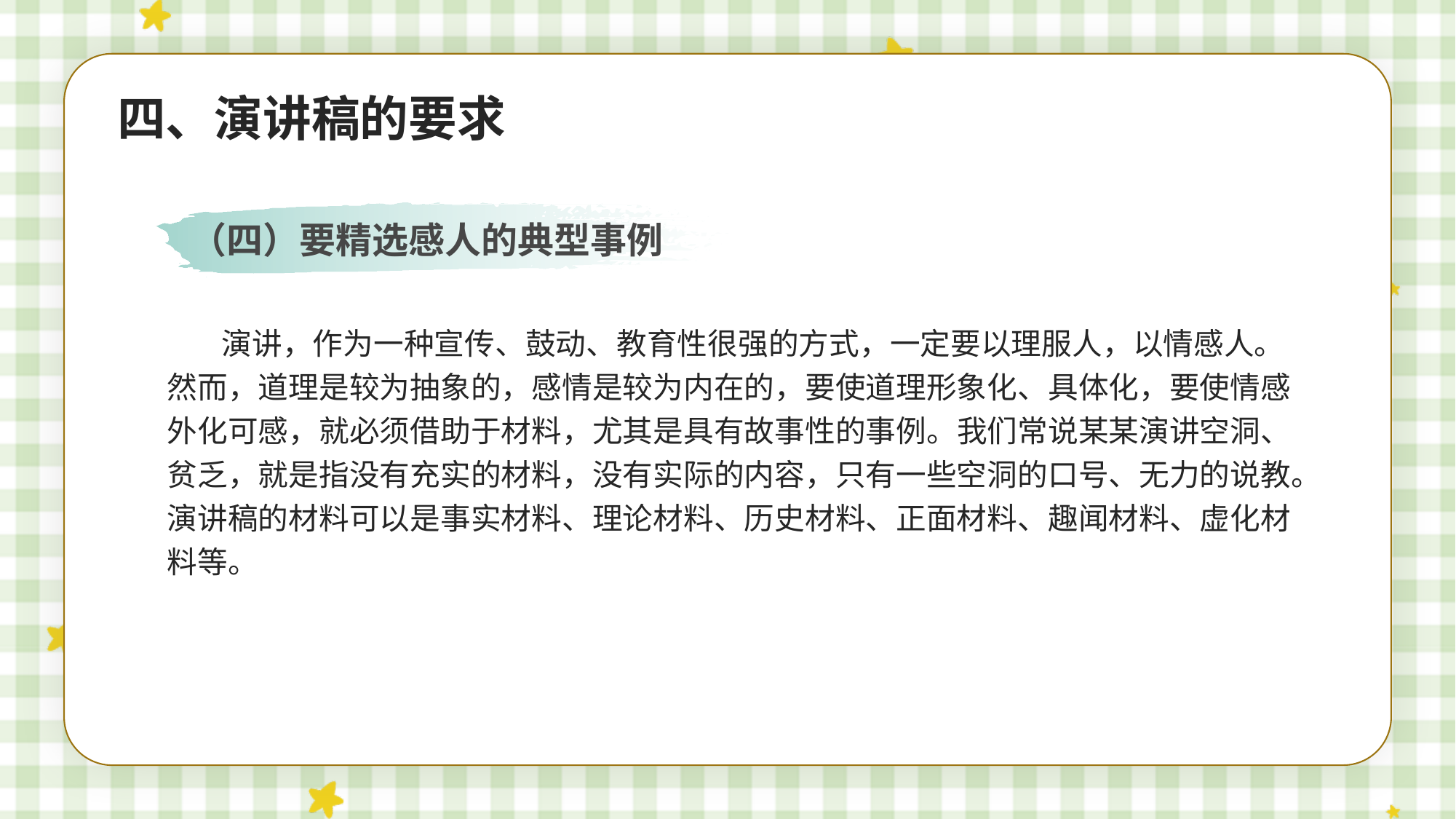

四、演讲稿的要求
（四）要精选感人的典型事例
演讲，作为一种宣传、鼓动、教育性很强的方式，一定要以理服人，以情感人。然而，道理是较为抽象的，感情是较为内在的，要使道理形象化、具体化，要使情感外化可感，就必须借助于材料，尤其是具有故事性的事例。我们常说某某演讲空洞、贫乏，就是指没有充实的材料，没有实际的内容，只有一些空洞的口号、无力的说教。演讲稿的材料可以是事实材料、理论材料、历史材料、正面材料、趣闻材料、虚化材料等。